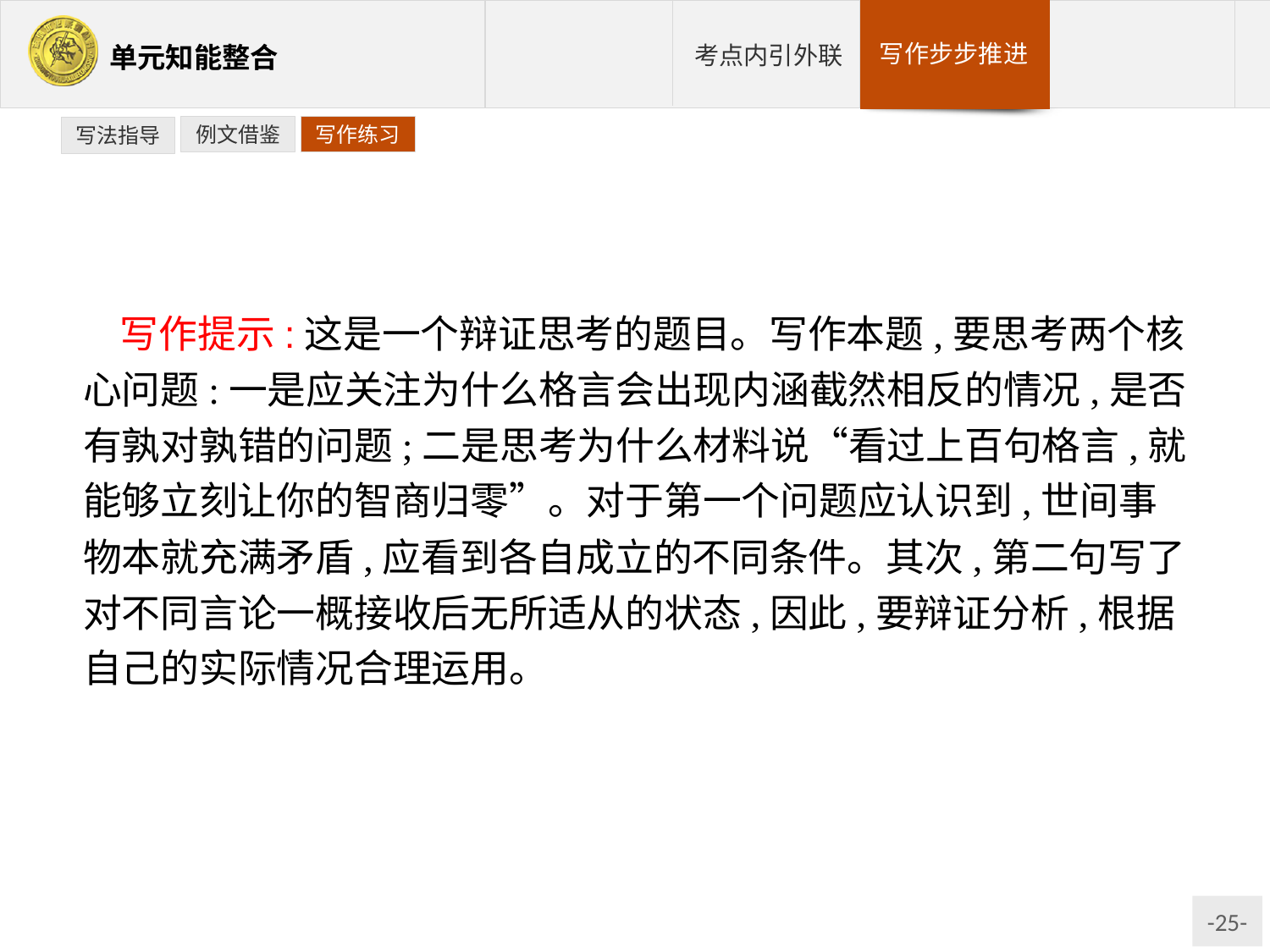

例文借鉴
写作练习
写法指导
写作提示:这是一个辩证思考的题目。写作本题,要思考两个核心问题:一是应关注为什么格言会出现内涵截然相反的情况,是否有孰对孰错的问题;二是思考为什么材料说“看过上百句格言,就能够立刻让你的智商归零”。对于第一个问题应认识到,世间事物本就充满矛盾,应看到各自成立的不同条件。其次,第二句写了对不同言论一概接收后无所适从的状态,因此,要辩证分析,根据自己的实际情况合理运用。